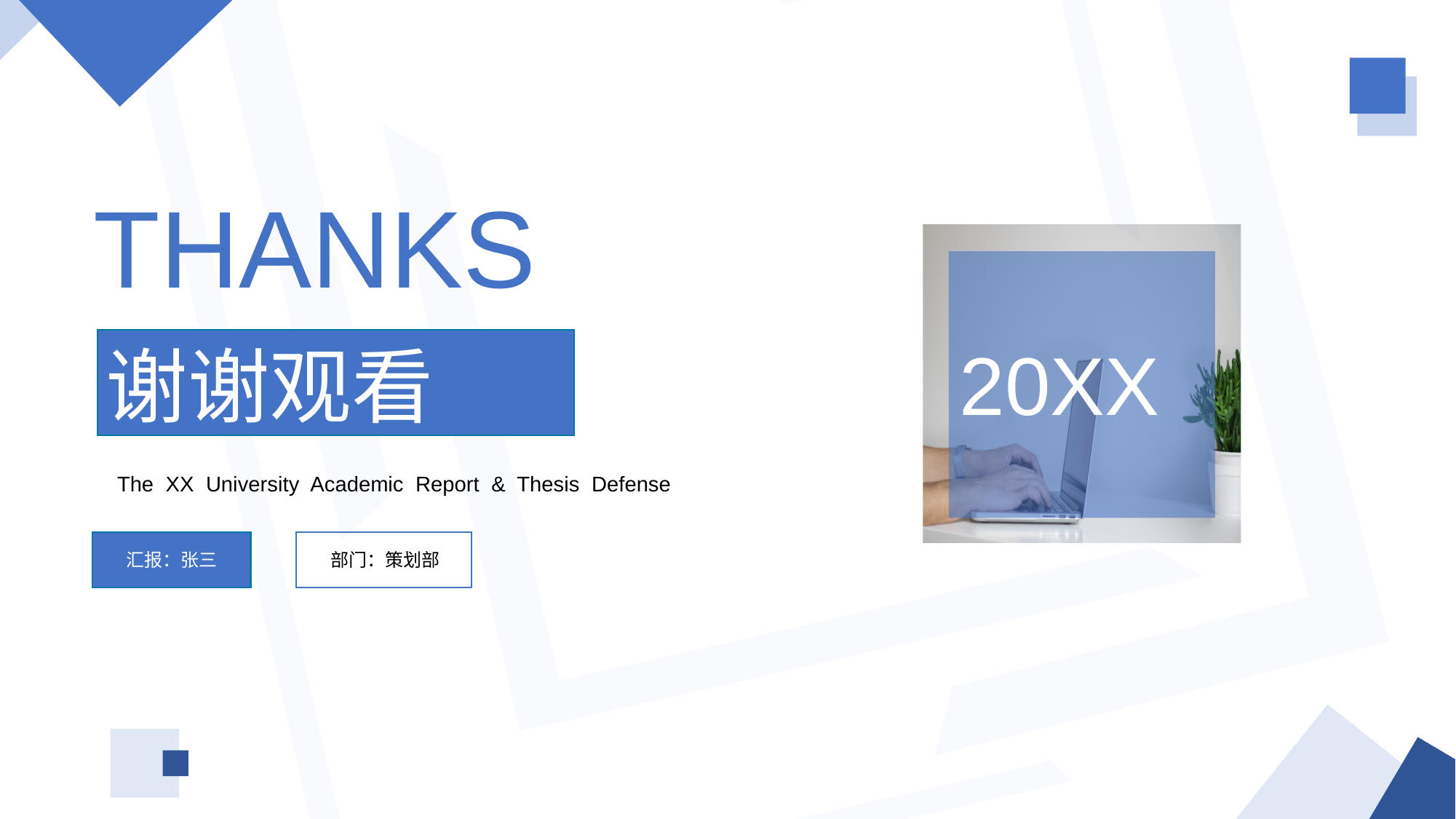

THANKS

谢谢观看

20XX
The  XX  University  Academic  Report  &  Thesis  Defense

汇报：张三

部门：策划部